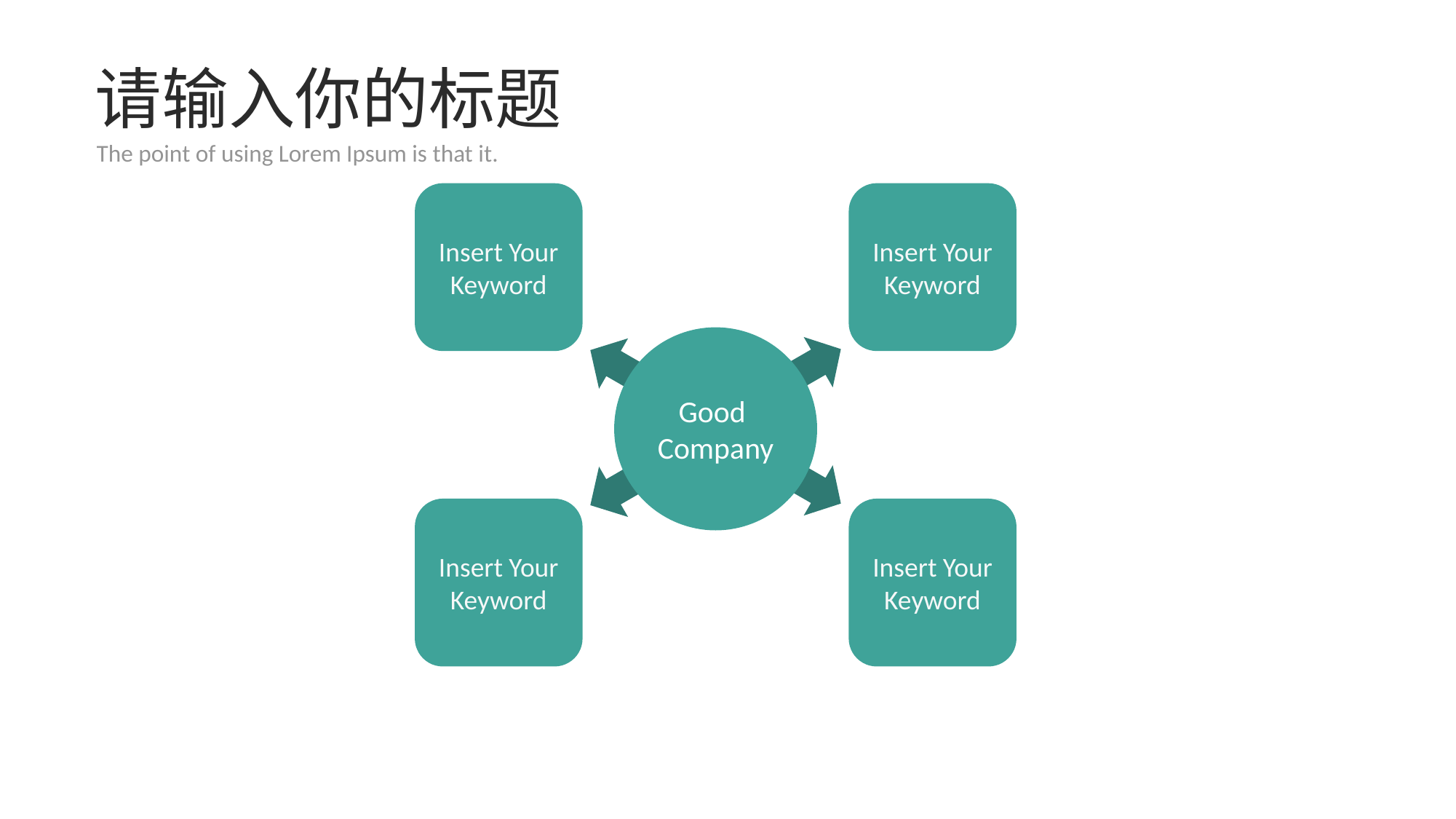

# 请输入你的标题
The point of using Lorem Ipsum is that it.
Insert Your Keyword
Insert Your Keyword
Good
Company

Insert Your Keyword
Insert Your Keyword